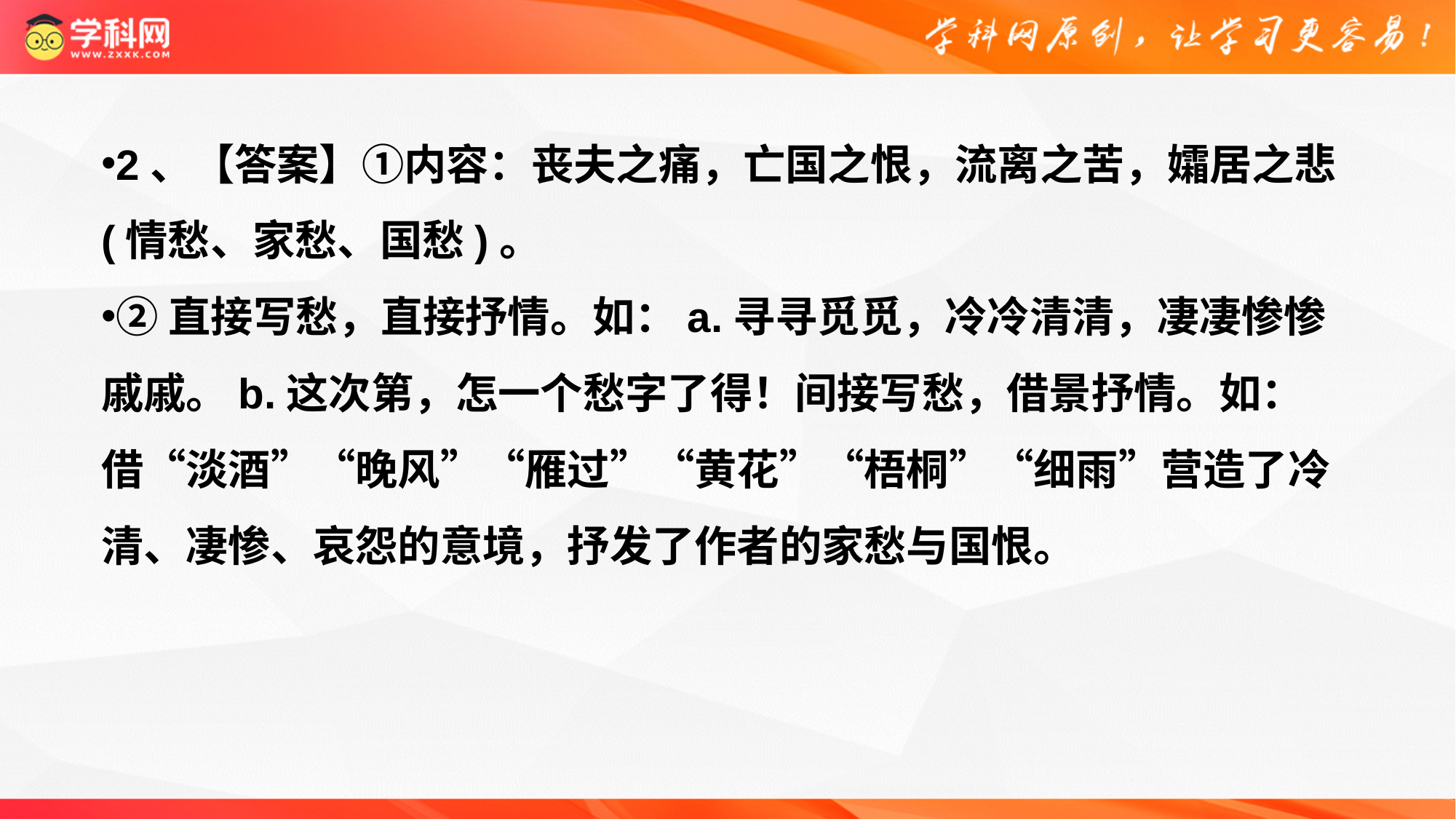

2、【答案】①内容：丧夫之痛，亡国之恨，流离之苦，孀居之悲(情愁、家愁、国愁)。
②直接写愁，直接抒情。如：a.寻寻觅觅，冷冷清清，凄凄惨惨戚戚。b.这次第，怎一个愁字了得！间接写愁，借景抒情。如：借“淡酒”“晚风”“雁过”“黄花”“梧桐”“细雨”营造了冷清、凄惨、哀怨的意境，抒发了作者的家愁与国恨。